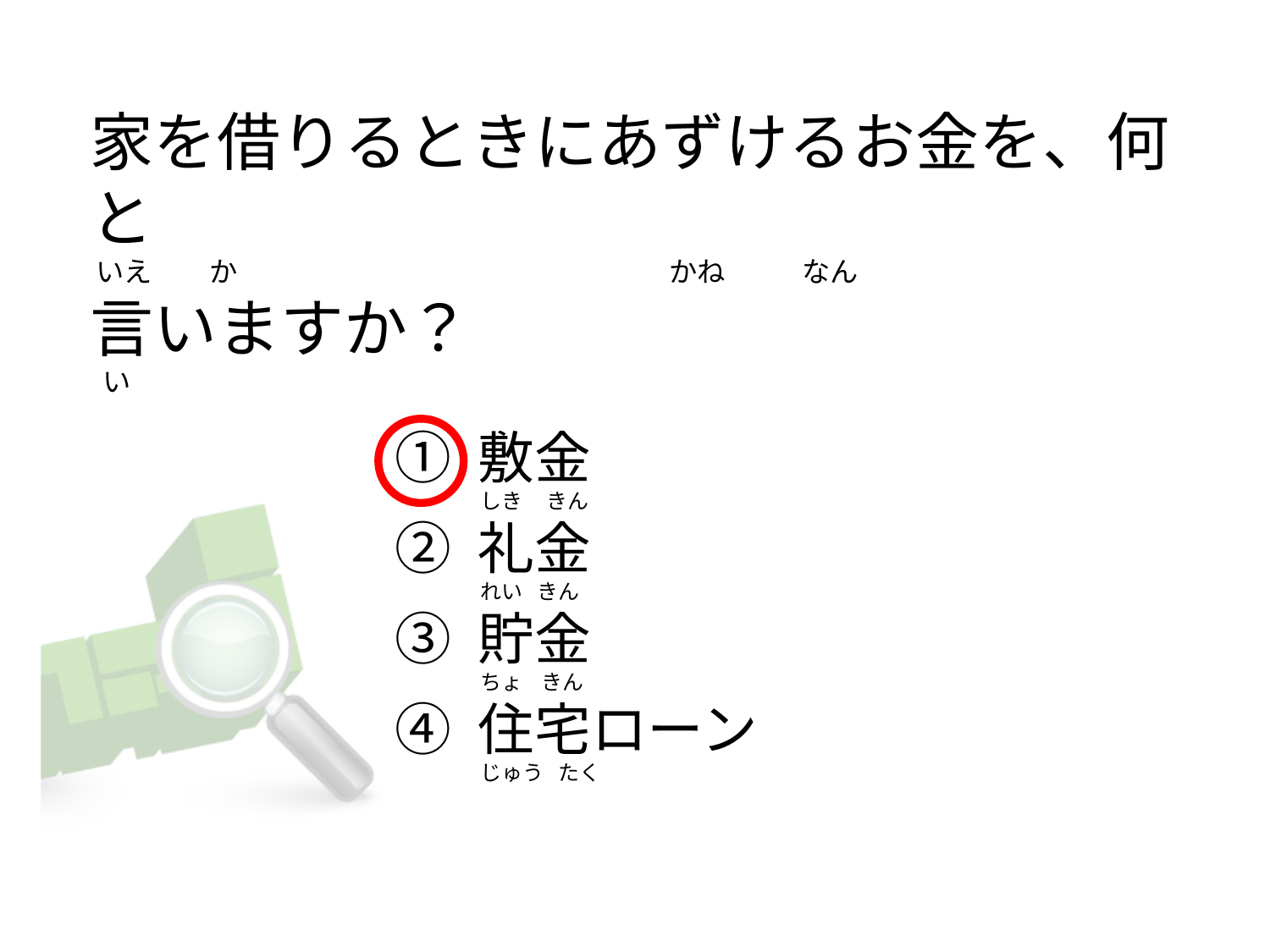

# 家を借りるときにあずけるお金を、何と いえ         か                                                                    かね            なん  言いますか？  い
① 敷金
② 礼金
③ 貯金
④ 住宅ローン

 しき     きん
 れい   きん
 ちょ    きん
 じゅう   たく